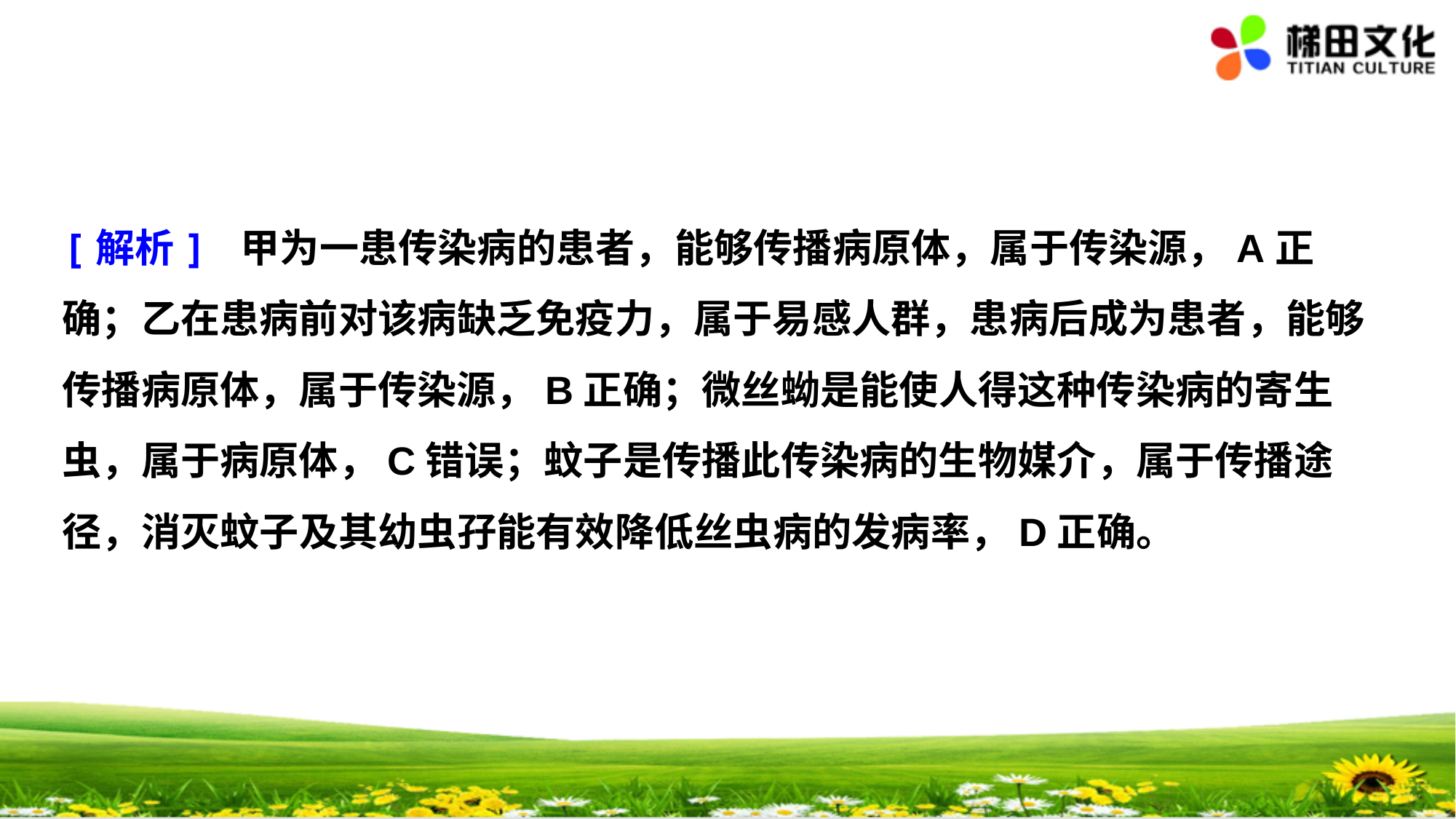

[解析] 甲为一患传染病的患者，能够传播病原体，属于传染源，A正确；乙在患病前对该病缺乏免疫力，属于易感人群，患病后成为患者，能够传播病原体，属于传染源，B正确；微丝蚴是能使人得这种传染病的寄生虫，属于病原体，C错误；蚊子是传播此传染病的生物媒介，属于传播途径，消灭蚊子及其幼虫孖能有效降低丝虫病的发病率，D正确。